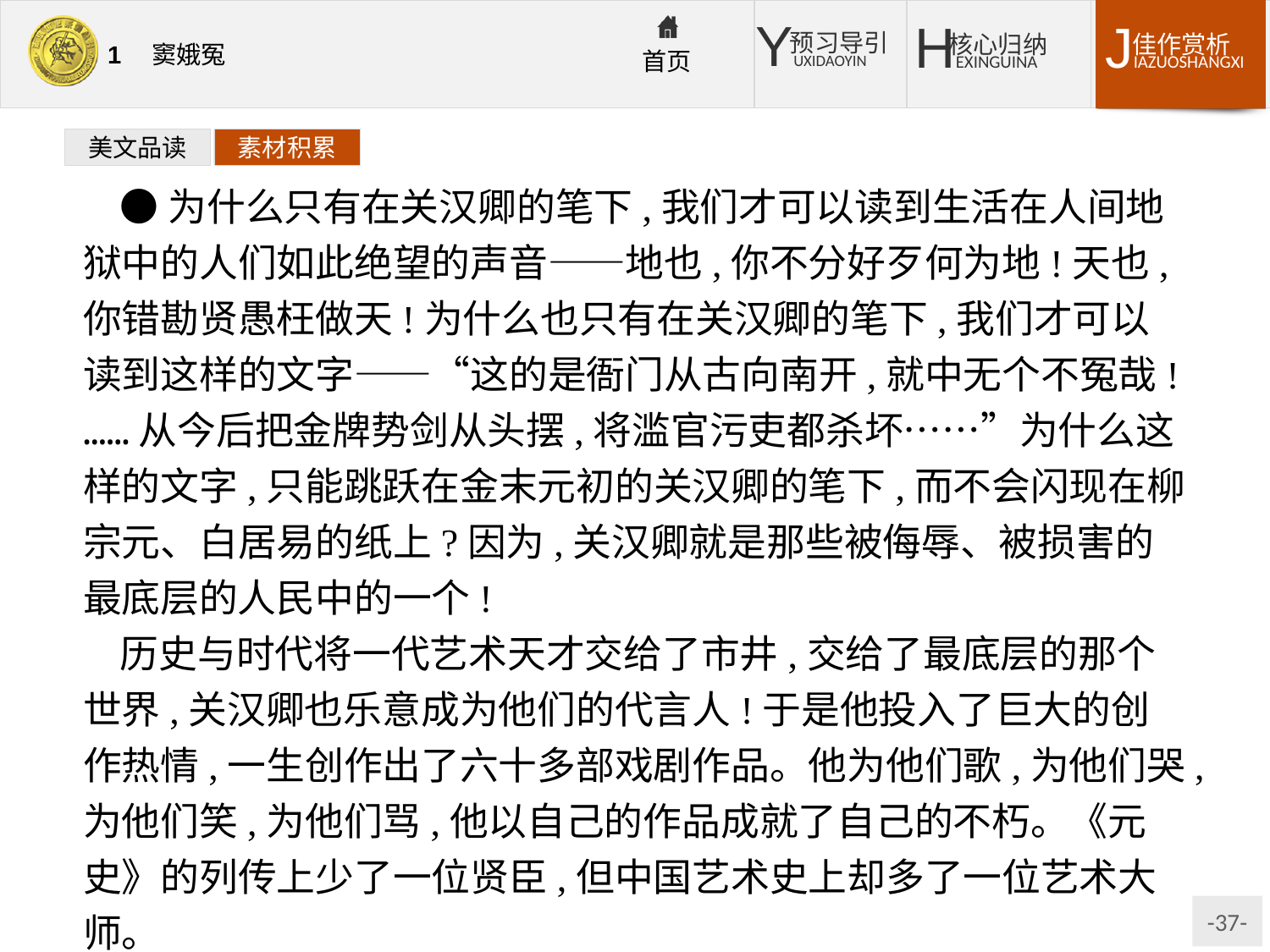

美文品读
素材积累
●为什么只有在关汉卿的笔下,我们才可以读到生活在人间地狱中的人们如此绝望的声音——地也,你不分好歹何为地!天也,你错勘贤愚枉做天!为什么也只有在关汉卿的笔下,我们才可以读到这样的文字——“这的是衙门从古向南开,就中无个不冤哉!……从今后把金牌势剑从头摆,将滥官污吏都杀坏……”为什么这样的文字,只能跳跃在金末元初的关汉卿的笔下,而不会闪现在柳宗元、白居易的纸上?因为,关汉卿就是那些被侮辱、被损害的最底层的人民中的一个!
历史与时代将一代艺术天才交给了市井,交给了最底层的那个世界,关汉卿也乐意成为他们的代言人!于是他投入了巨大的创作热情,一生创作出了六十多部戏剧作品。他为他们歌,为他们哭,为他们笑,为他们骂,他以自己的作品成就了自己的不朽。《元史》的列传上少了一位贤臣,但中国艺术史上却多了一位艺术大师。